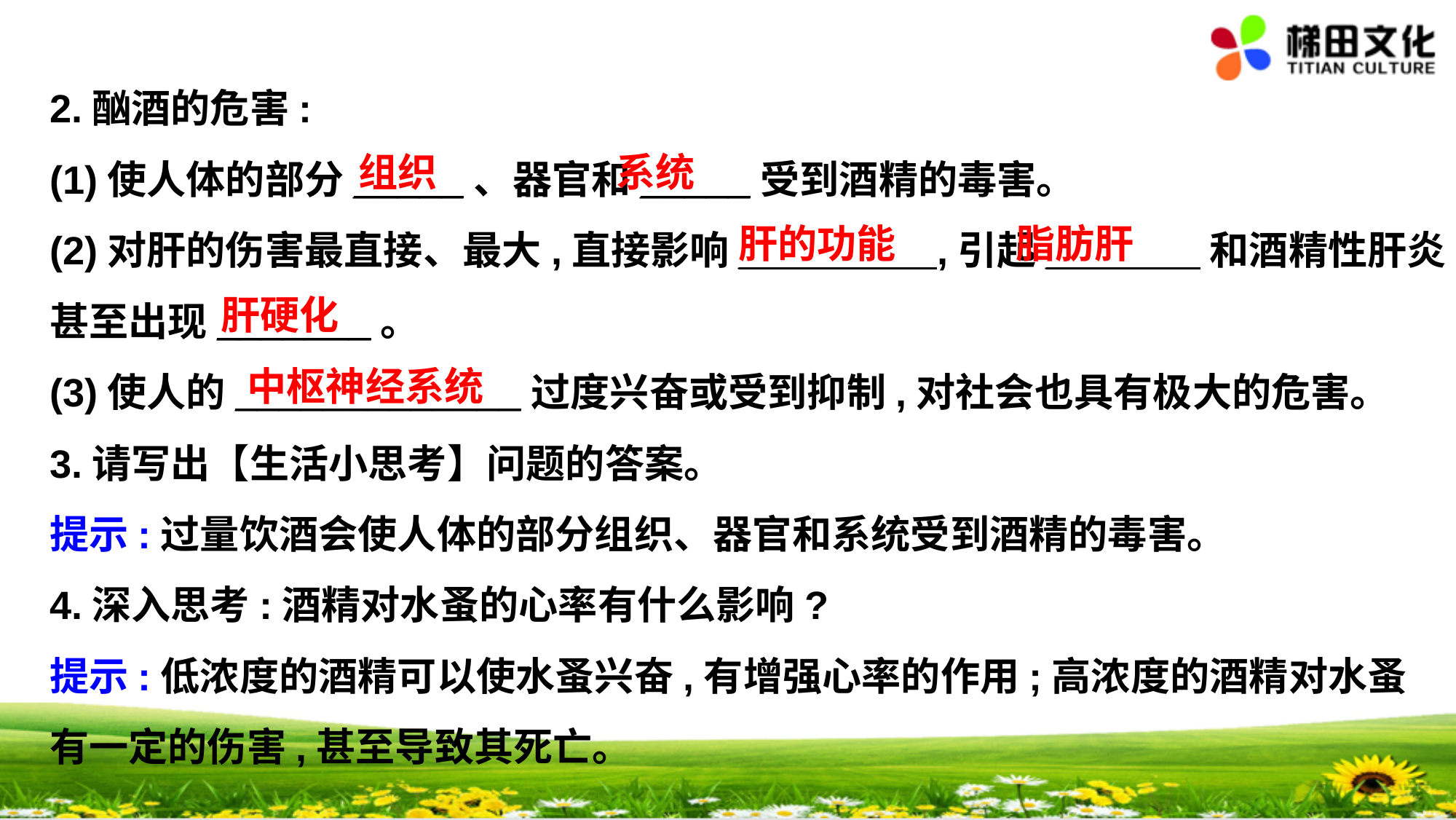

2.酗酒的危害:
(1)使人体的部分_____、器官和_____受到酒精的毒害。
(2)对肝的伤害最直接、最大,直接影响_________,引起_______和酒精性肝炎,
甚至出现_______。
(3)使人的_____________过度兴奋或受到抑制,对社会也具有极大的危害。
3.请写出【生活小思考】问题的答案。
提示:过量饮酒会使人体的部分组织、器官和系统受到酒精的毒害。
4.深入思考:酒精对水蚤的心率有什么影响?
提示:低浓度的酒精可以使水蚤兴奋,有增强心率的作用;高浓度的酒精对水蚤
有一定的伤害,甚至导致其死亡。
组织
系统
肝的功能
脂肪肝
肝硬化
中枢神经系统